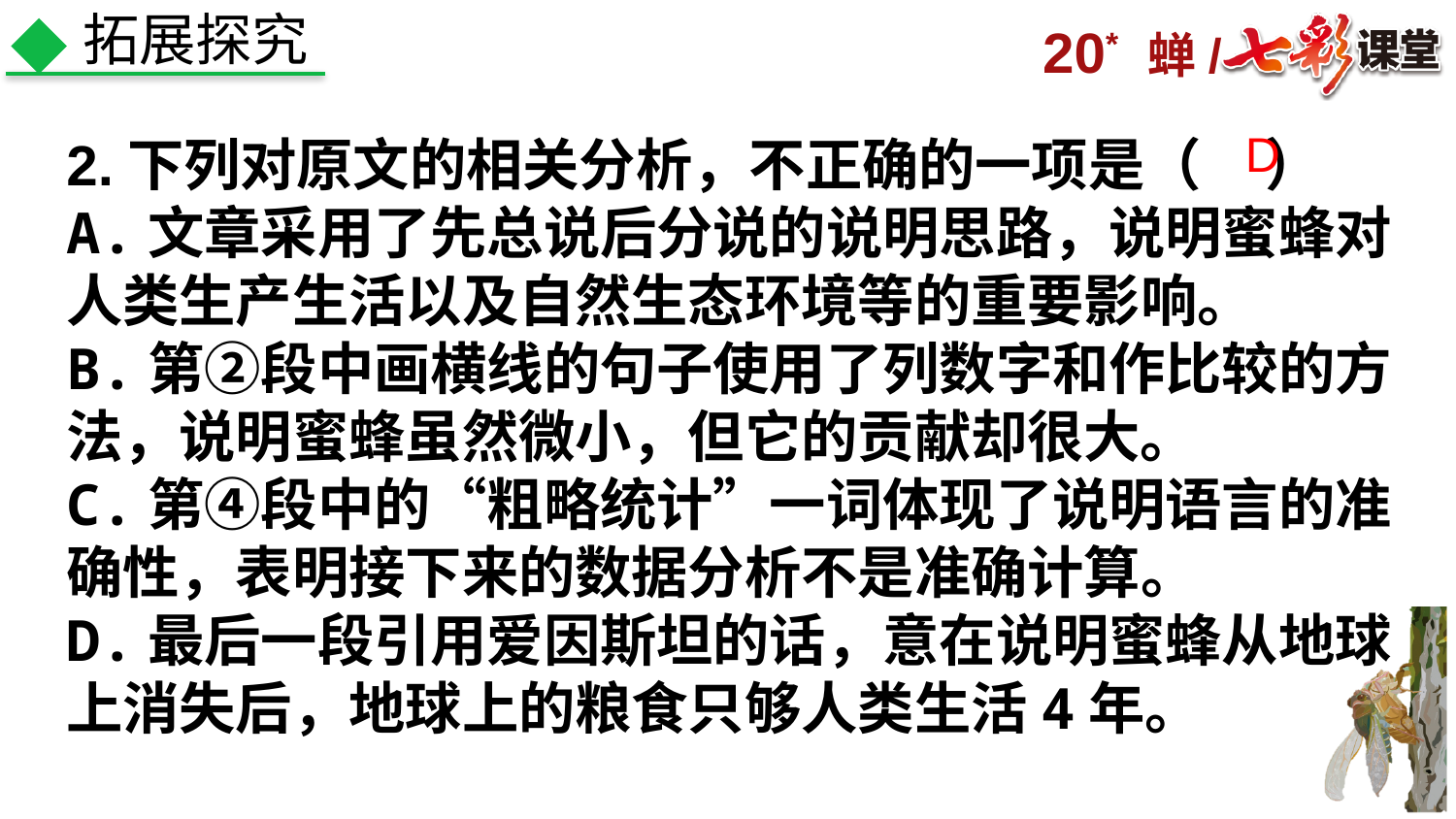

拓展探究

2.下列对原文的相关分析，不正确的一项是（     ）
A.文章采用了先总说后分说的说明思路，说明蜜蜂对人类生产生活以及自然生态环境等的重要影响。
B.第②段中画横线的句子使用了列数字和作比较的方法，说明蜜蜂虽然微小，但它的贡献却很大。
C.第④段中的“粗略统计”一词体现了说明语言的准确性，表明接下来的数据分析不是准确计算。
D.最后一段引用爱因斯坦的话，意在说明蜜蜂从地球上消失后，地球上的粮食只够人类生活4年。
D